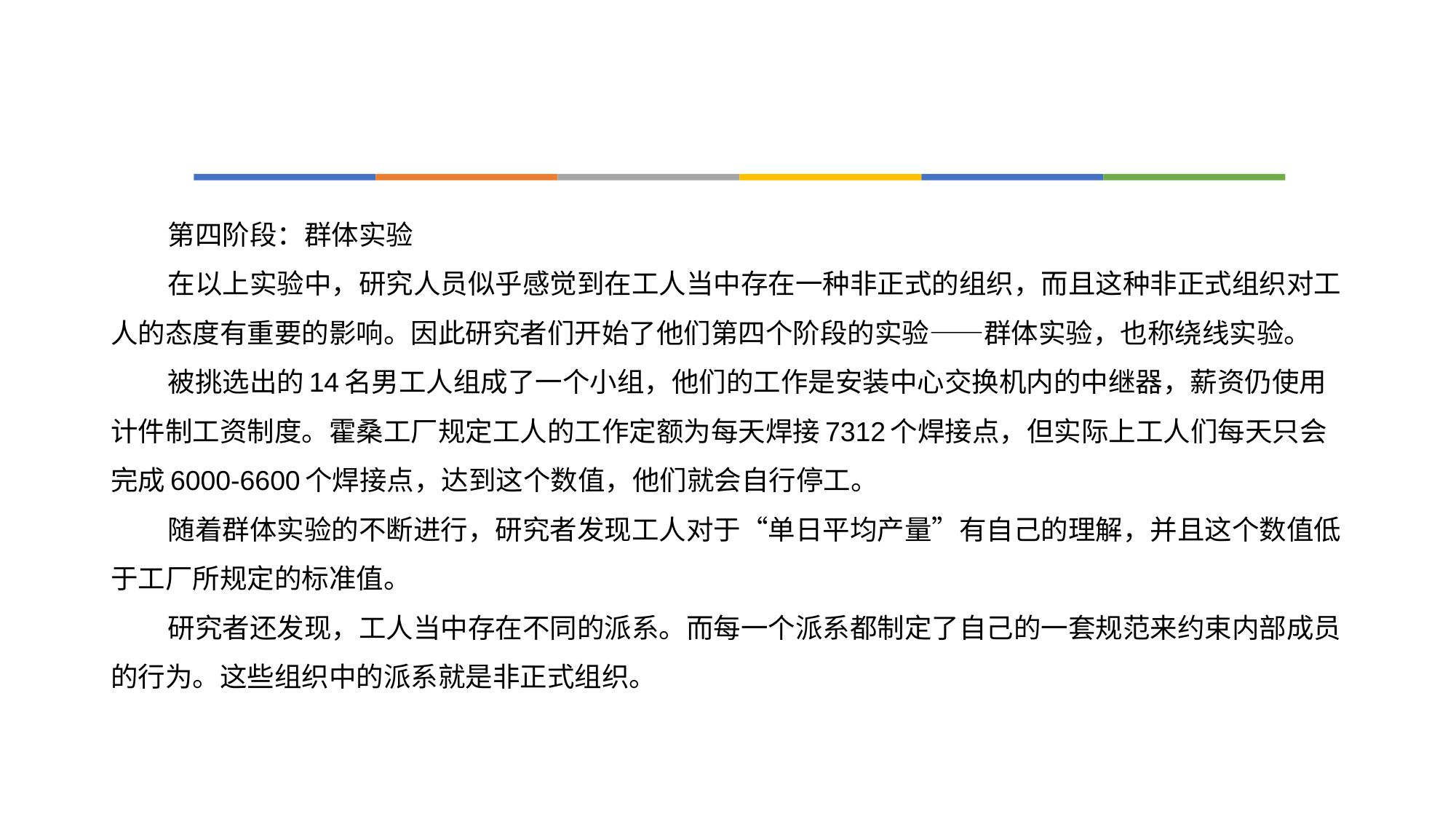

#
第四阶段：群体实验
在以上实验中，研究人员似乎感觉到在工人当中存在一种非正式的组织，而且这种非正式组织对工人的态度有重要的影响。因此研究者们开始了他们第四个阶段的实验——群体实验，也称绕线实验。
被挑选出的14名男工人组成了一个小组，他们的工作是安装中心交换机内的中继器，薪资仍使用计件制工资制度。霍桑工厂规定工人的工作定额为每天焊接7312个焊接点，但实际上工人们每天只会完成6000-6600个焊接点，达到这个数值，他们就会自行停工。
随着群体实验的不断进行，研究者发现工人对于“单日平均产量”有自己的理解，并且这个数值低于工厂所规定的标准值。
研究者还发现，工人当中存在不同的派系。而每一个派系都制定了自己的一套规范来约束内部成员的行为。这些组织中的派系就是非正式组织。